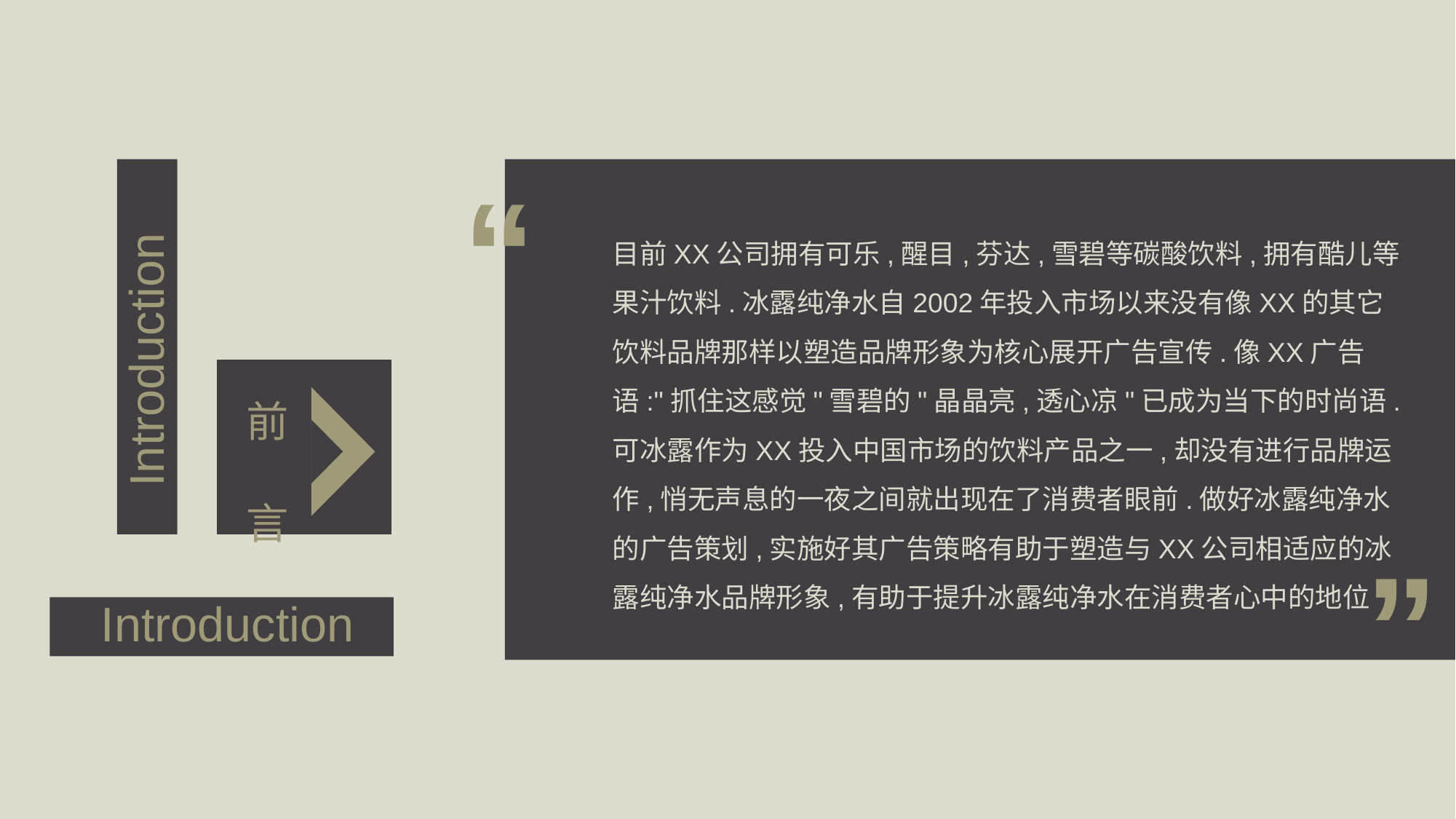

“

目前XX公司拥有可乐,醒目,芬达,雪碧等碳酸饮料,拥有酷儿等果汁饮料.冰露纯净水自2002年投入市场以来没有像XX的其它饮料品牌那样以塑造品牌形象为核心展开广告宣传.像XX广告语:"抓住这感觉"雪碧的"晶晶亮,透心凉"已成为当下的时尚语.可冰露作为XX投入中国市场的饮料产品之一,却没有进行品牌运作,悄无声息的一夜之间就出现在了消费者眼前.做好冰露纯净水的广告策划,实施好其广告策略有助于塑造与XX公司相适应的冰露纯净水品牌形象,有助于提升冰露纯净水在消费者心中的地位
Introduction

前
言

”
Introduction